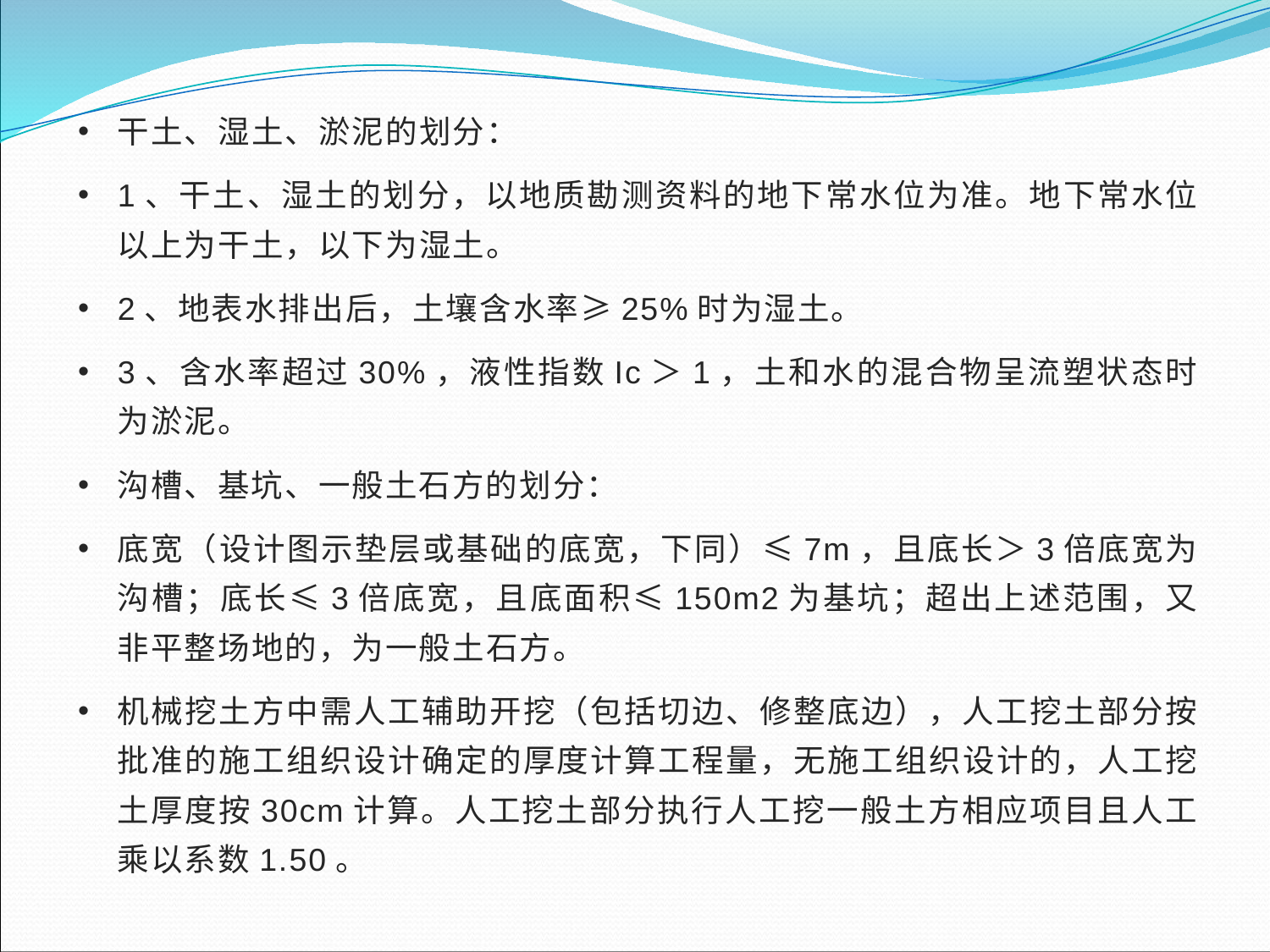

干土、湿土、淤泥的划分：
1、干土、湿土的划分，以地质勘测资料的地下常水位为准。地下常水位以上为干土，以下为湿土。
2、地表水排出后，土壤含水率≥25%时为湿土。
3、含水率超过30%，液性指数Ic＞1，土和水的混合物呈流塑状态时为淤泥。
沟槽、基坑、一般土石方的划分：
底宽（设计图示垫层或基础的底宽，下同）≤7m，且底长＞3倍底宽为沟槽；底长≤3倍底宽，且底面积≤150m2为基坑；超出上述范围，又非平整场地的，为一般土石方。
机械挖土方中需人工辅助开挖（包括切边、修整底边），人工挖土部分按批准的施工组织设计确定的厚度计算工程量，无施工组织设计的，人工挖土厚度按30cm计算。人工挖土部分执行人工挖一般土方相应项目且人工乘以系数1.50。
16